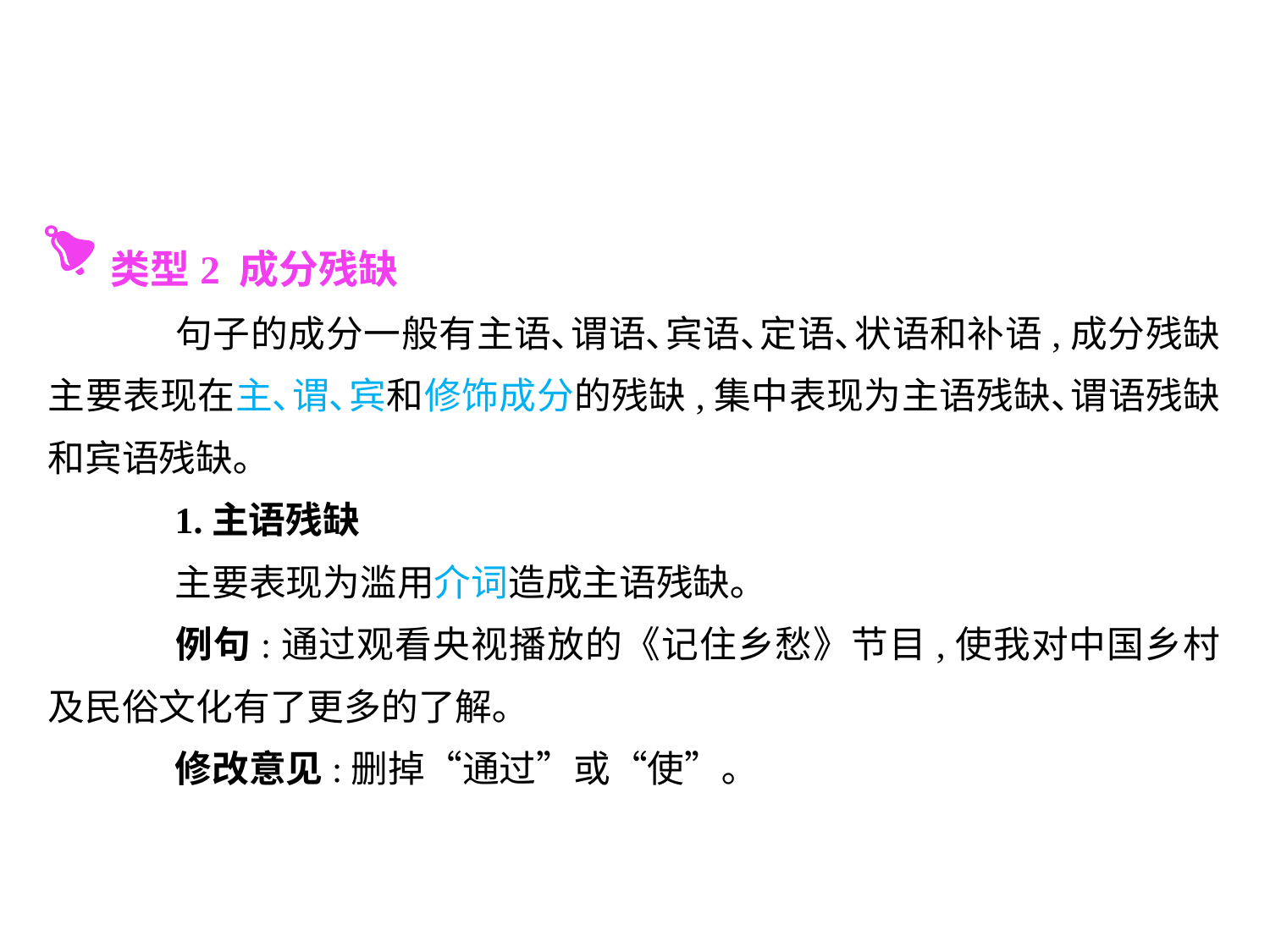

类型2 成分残缺

	句子的成分一般有主语､谓语､宾语､定语､状语和补语,成分残缺主要表现在主､谓､宾和修饰成分的残缺,集中表现为主语残缺､谓语残缺和宾语残缺｡
	1.主语残缺
	主要表现为滥用介词造成主语残缺｡
	例句:通过观看央视播放的《记住乡愁》节目,使我对中国乡村及民俗文化有了更多的了解｡
	修改意见:删掉“通过”或“使”｡